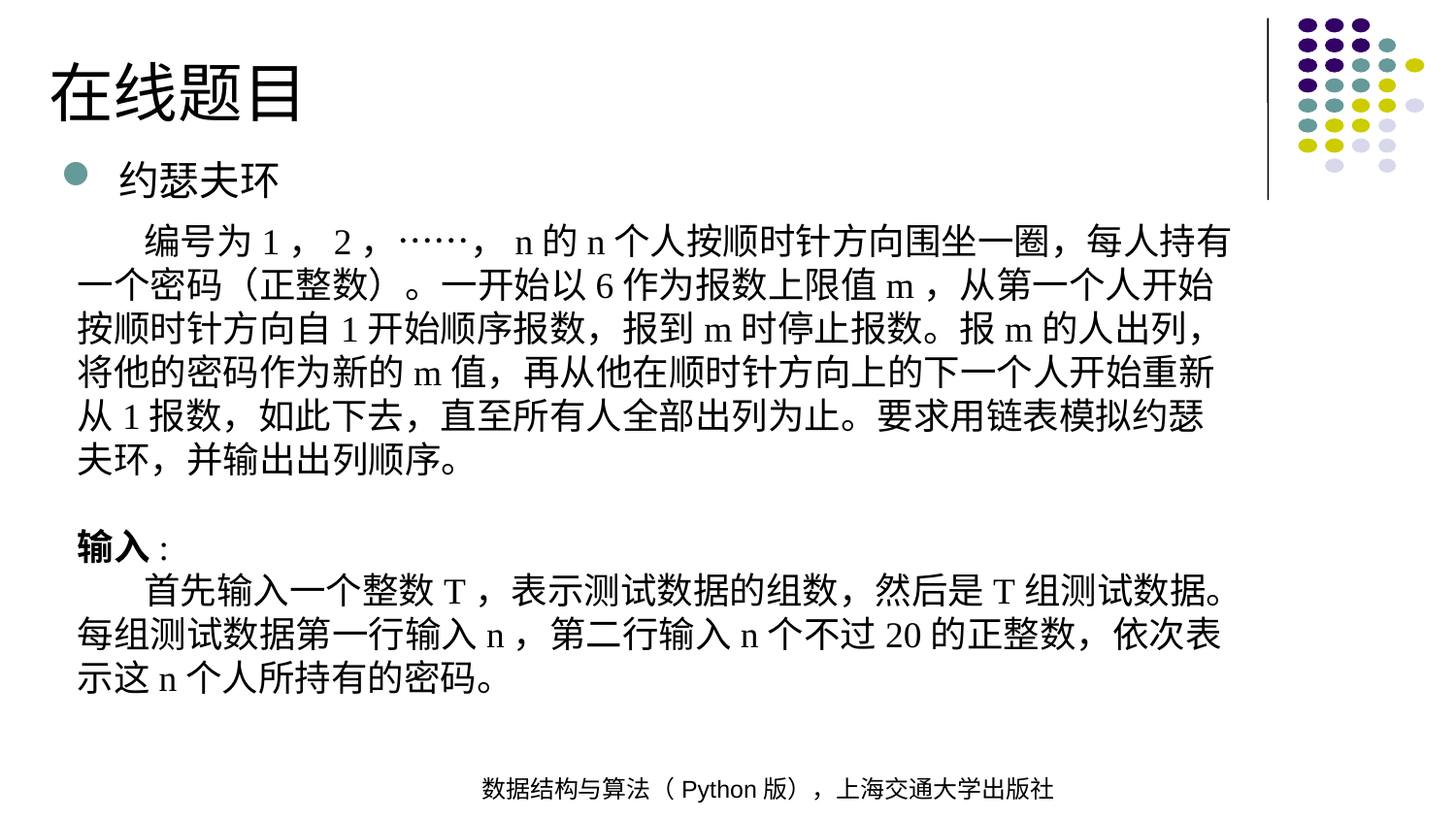

在线题目
约瑟夫环
       编号为1，2，……，n的n个人按顺时针方向围坐一圈，每人持有一个密码（正整数）。一开始以6作为报数上限值m，从第一个人开始按顺时针方向自1开始顺序报数，报到m时停止报数。报m的人出列，将他的密码作为新的m值，再从他在顺时针方向上的下一个人开始重新从1报数，如此下去，直至所有人全部出列为止。要求用链表模拟约瑟夫环，并输出出列顺序。

输入:
       首先输入一个整数T，表示测试数据的组数，然后是T组测试数据。每组测试数据第一行输入n，第二行输入n个不过20的正整数，依次表示这n个人所持有的密码。